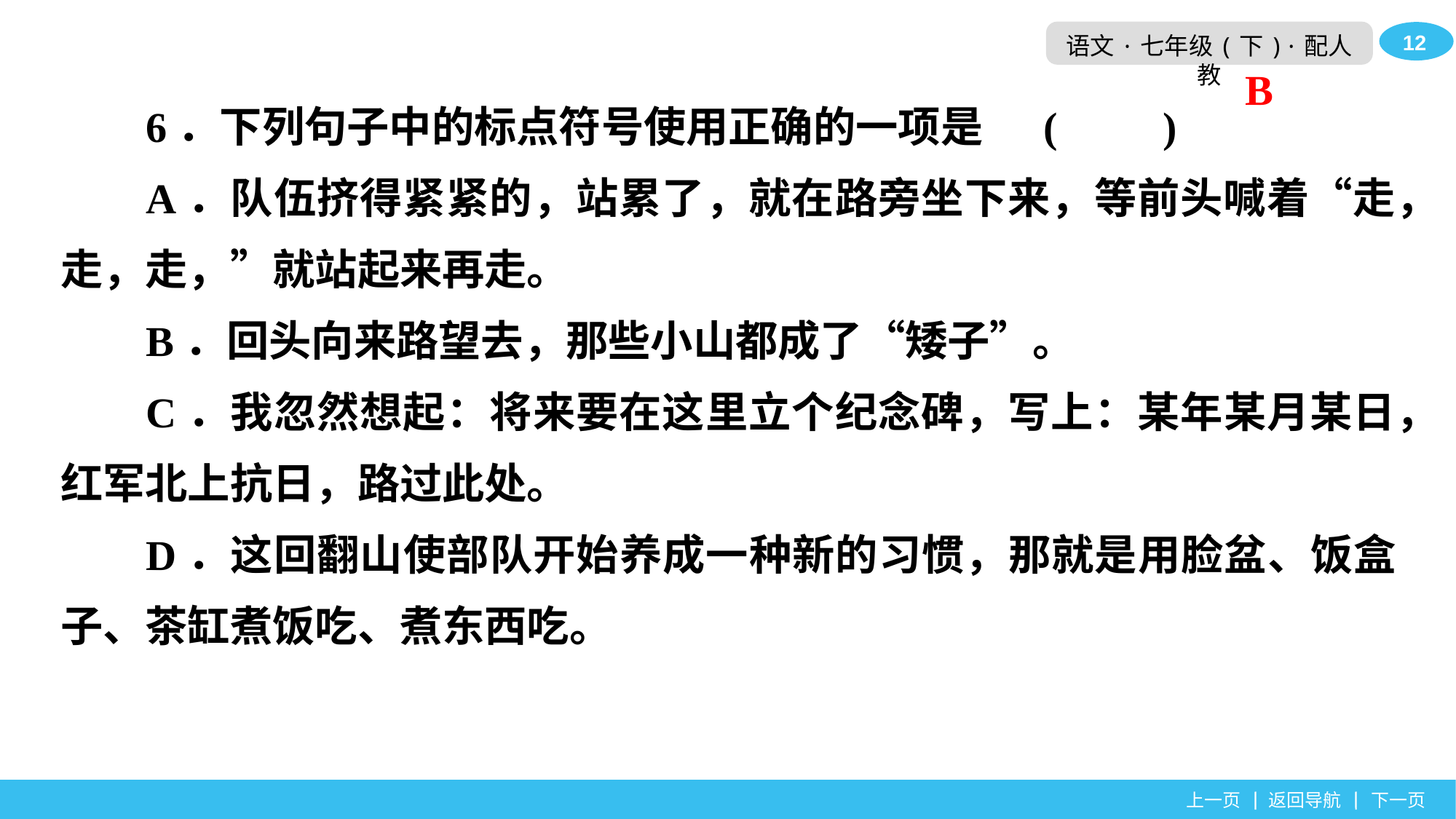

6．下列句子中的标点符号使用正确的一项是	(　　)
A．队伍挤得紧紧的，站累了，就在路旁坐下来，等前头喊着“走，走，走，”就站起来再走。
B．回头向来路望去，那些小山都成了“矮子”。
C．我忽然想起：将来要在这里立个纪念碑，写上：某年某月某日，红军北上抗日，路过此处。
D．这回翻山使部队开始养成一种新的习惯，那就是用脸盆、饭盒子、茶缸煮饭吃、煮东西吃。

B